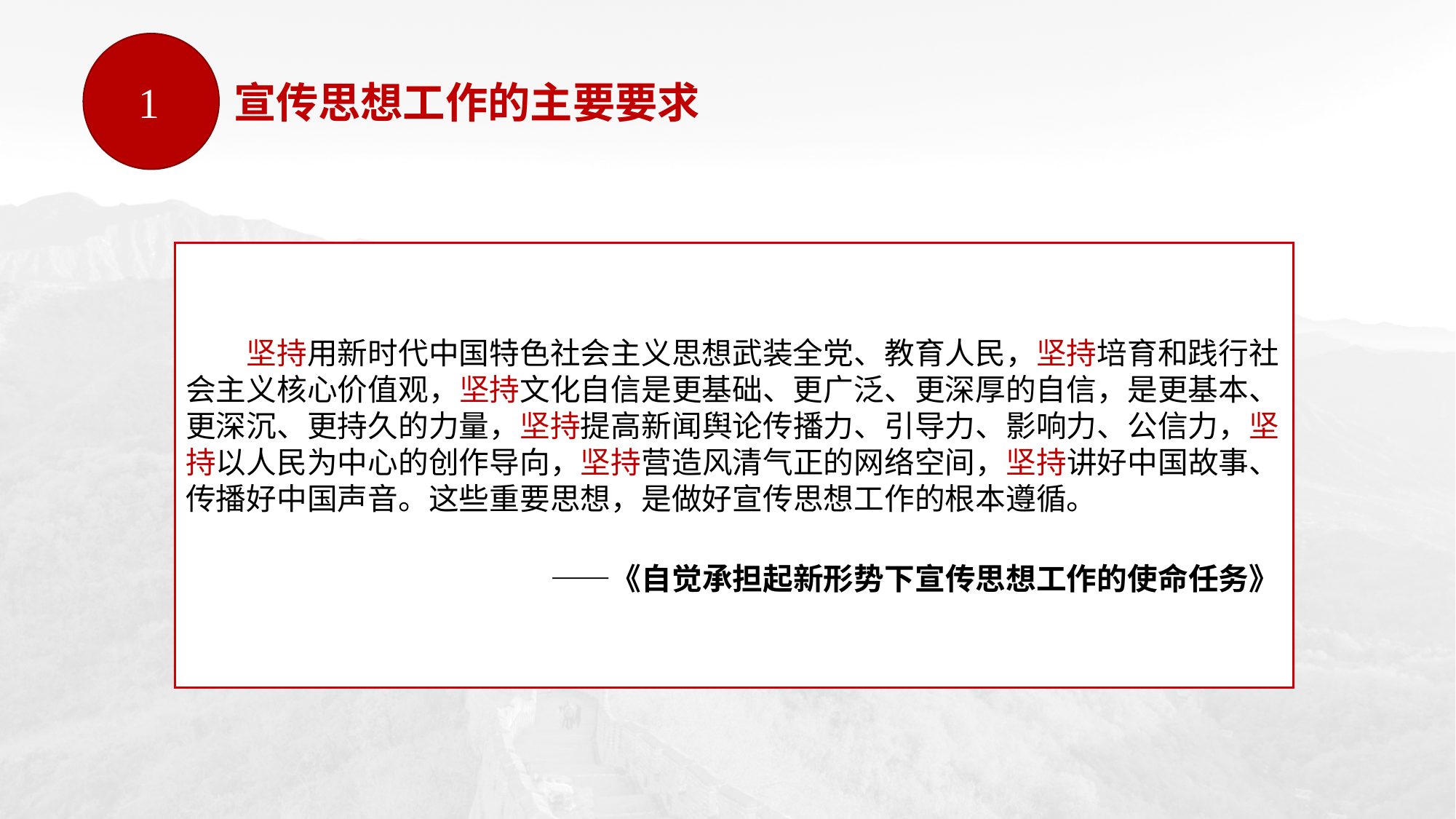

1
宣传思想工作的主要要求
3
　　坚持用新时代中国特色社会主义思想武装全党、教育人民，坚持培育和践行社会主义核心价值观，坚持文化自信是更基础、更广泛、更深厚的自信，是更基本、更深沉、更持久的力量，坚持提高新闻舆论传播力、引导力、影响力、公信力，坚持以人民为中心的创作导向，坚持营造风清气正的网络空间，坚持讲好中国故事、传播好中国声音。这些重要思想，是做好宣传思想工作的根本遵循。

　　　　　　　　　　　　——《自觉承担起新形势下宣传思想工作的使命任务》